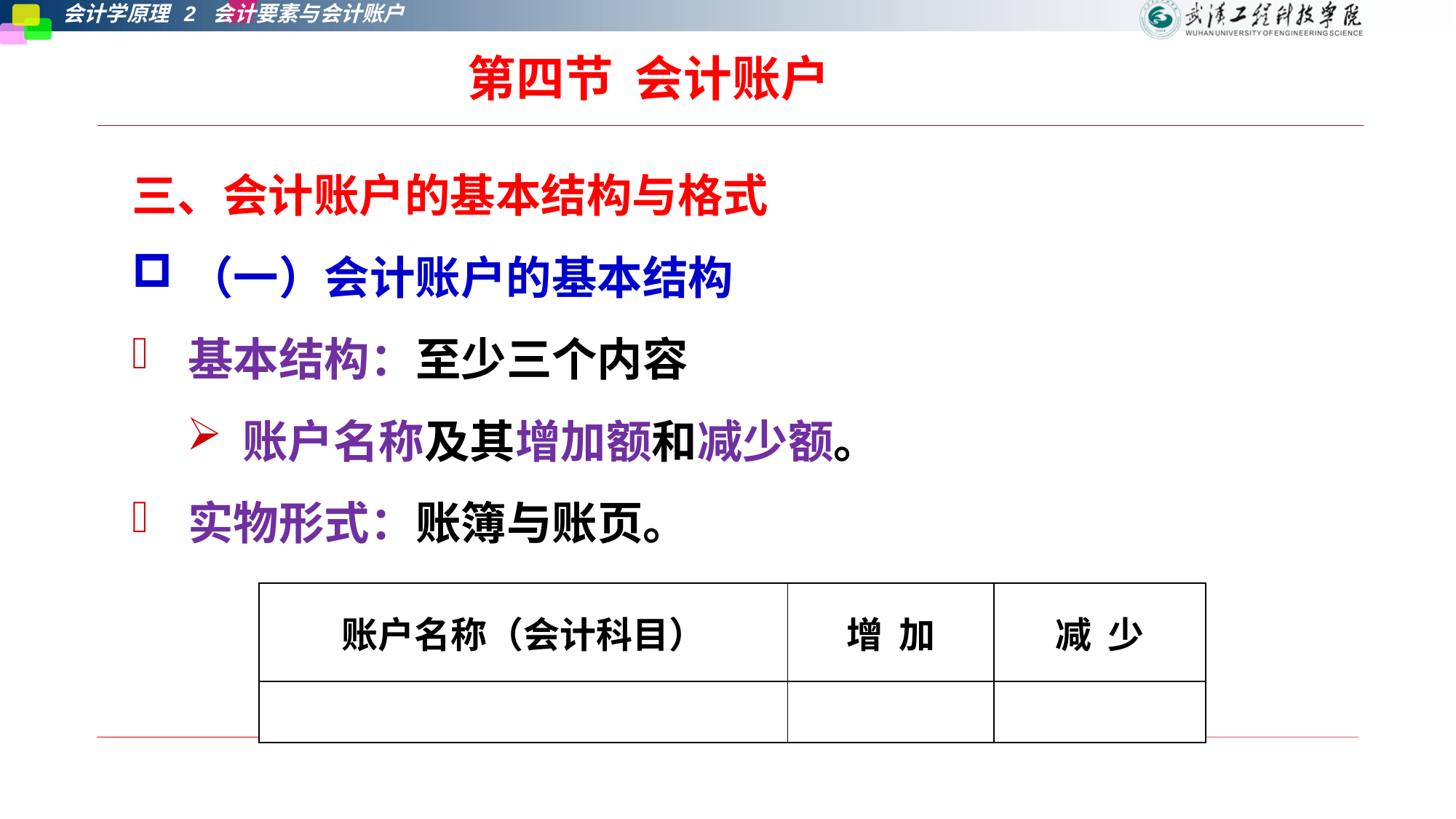

第四节  会计账户
三、会计账户的基本结构与格式
（一）会计账户的基本结构
基本结构：至少三个内容
账户名称及其增加额和减少额。
实物形式：账簿与账页。
| 账户名称（会计科目） | 增 加 | 减 少 |
| --- | --- | --- |
|  |  |  |